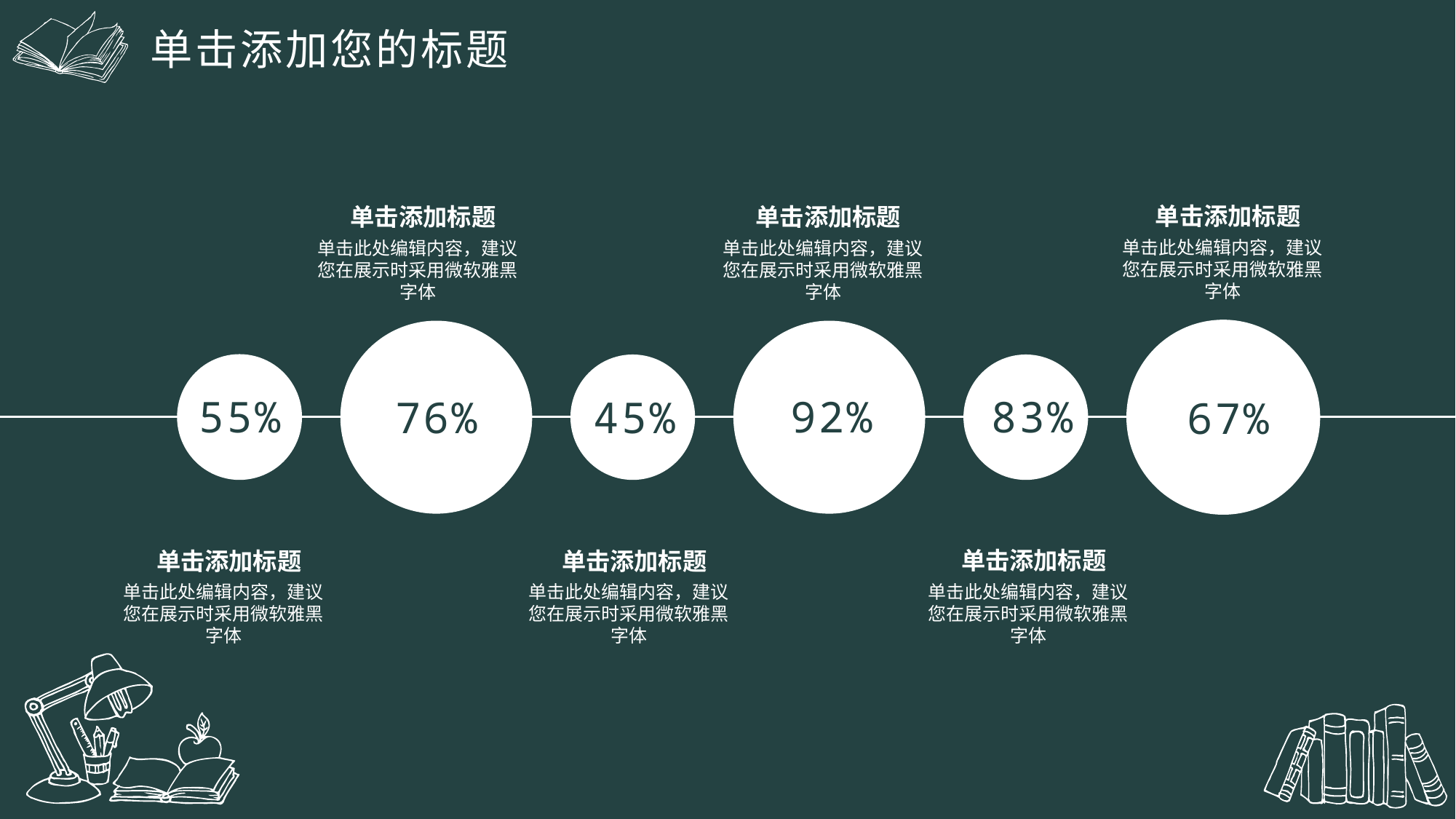

单击添加您的标题
单击添加标题
单击添加标题
单击添加标题
单击此处编辑内容，建议您在展示时采用微软雅黑字体
单击此处编辑内容，建议您在展示时采用微软雅黑字体
单击此处编辑内容，建议您在展示时采用微软雅黑字体
90%
82%
49%

83%
55%
92%
76%
45%
67%
单击添加标题
单击添加标题
单击添加标题
单击此处编辑内容，建议您在展示时采用微软雅黑字体
单击此处编辑内容，建议您在展示时采用微软雅黑字体
单击此处编辑内容，建议您在展示时采用微软雅黑字体